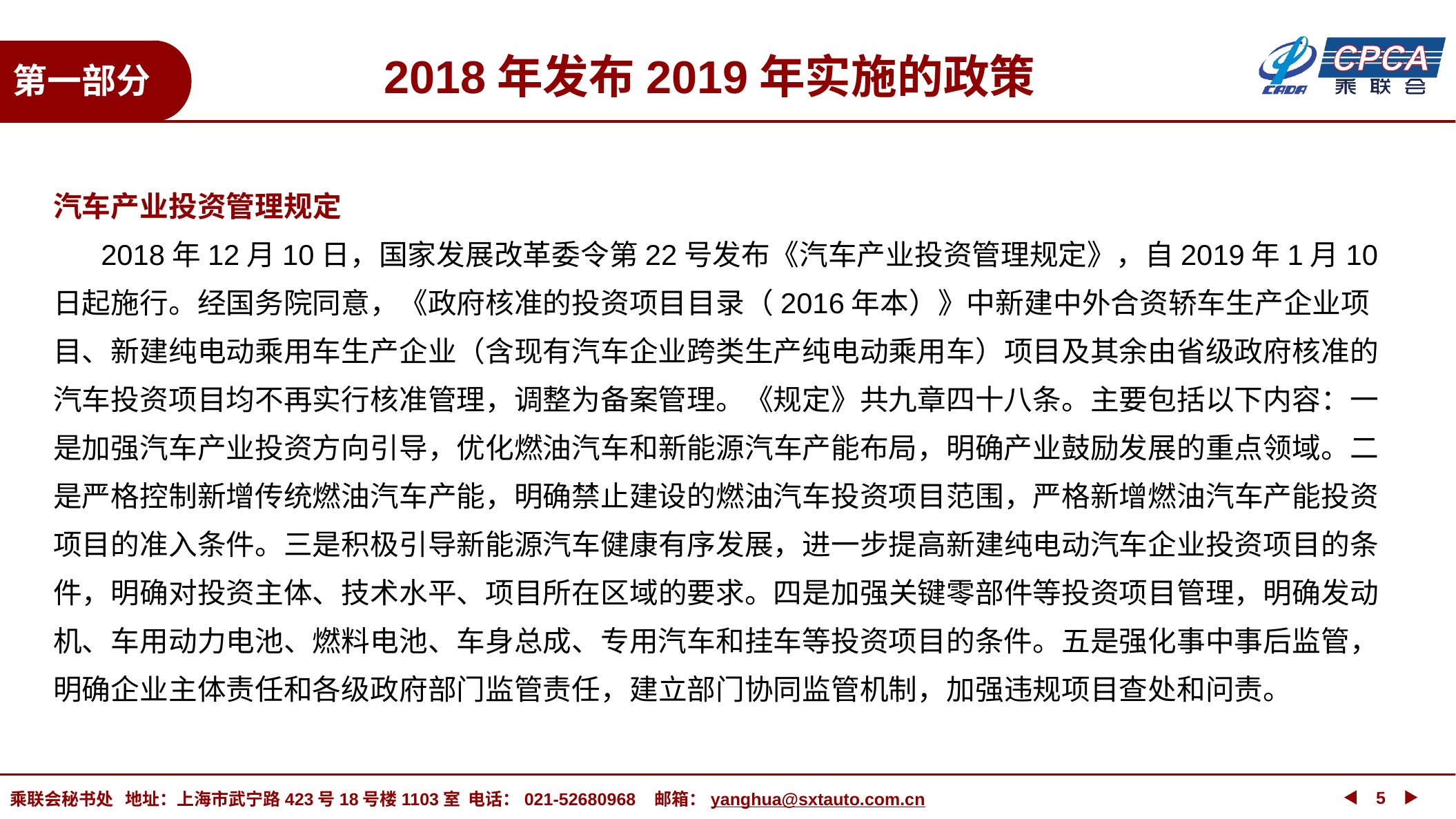

2018年发布2019年实施的政策
第一部分
汽车产业投资管理规定
      2018年12月10日，国家发展改革委令第22号发布《汽车产业投资管理规定》，自2019年1月10日起施行。经国务院同意，《政府核准的投资项目目录（2016年本）》中新建中外合资轿车生产企业项目、新建纯电动乘用车生产企业（含现有汽车企业跨类生产纯电动乘用车）项目及其余由省级政府核准的汽车投资项目均不再实行核准管理，调整为备案管理。《规定》共九章四十八条。主要包括以下内容：一是加强汽车产业投资方向引导，优化燃油汽车和新能源汽车产能布局，明确产业鼓励发展的重点领域。二是严格控制新增传统燃油汽车产能，明确禁止建设的燃油汽车投资项目范围，严格新增燃油汽车产能投资项目的准入条件。三是积极引导新能源汽车健康有序发展，进一步提高新建纯电动汽车企业投资项目的条件，明确对投资主体、技术水平、项目所在区域的要求。四是加强关键零部件等投资项目管理，明确发动机、车用动力电池、燃料电池、车身总成、专用汽车和挂车等投资项目的条件。五是强化事中事后监管，明确企业主体责任和各级政府部门监管责任，建立部门协同监管机制，加强违规项目查处和问责。